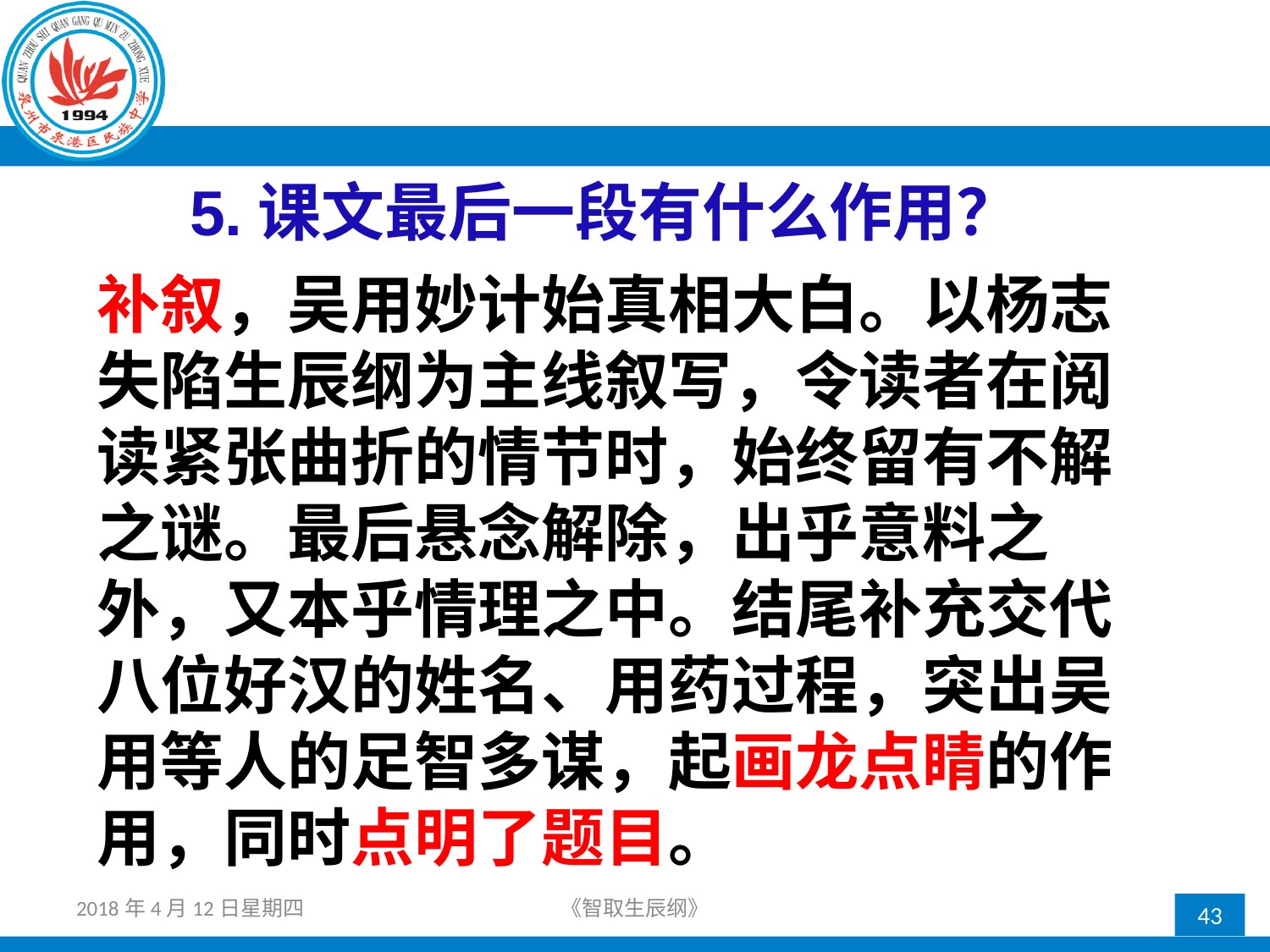

5.课文最后一段有什么作用？
补叙，吴用妙计始真相大白。以杨志失陷生辰纲为主线叙写，令读者在阅读紧张曲折的情节时，始终留有不解之谜。最后悬念解除，出乎意料之外，又本乎情理之中。结尾补充交代八位好汉的姓名、用药过程，突出吴用等人的足智多谋，起画龙点睛的作用，同时点明了题目。
2018年4月12日星期四
《智取生辰纲》